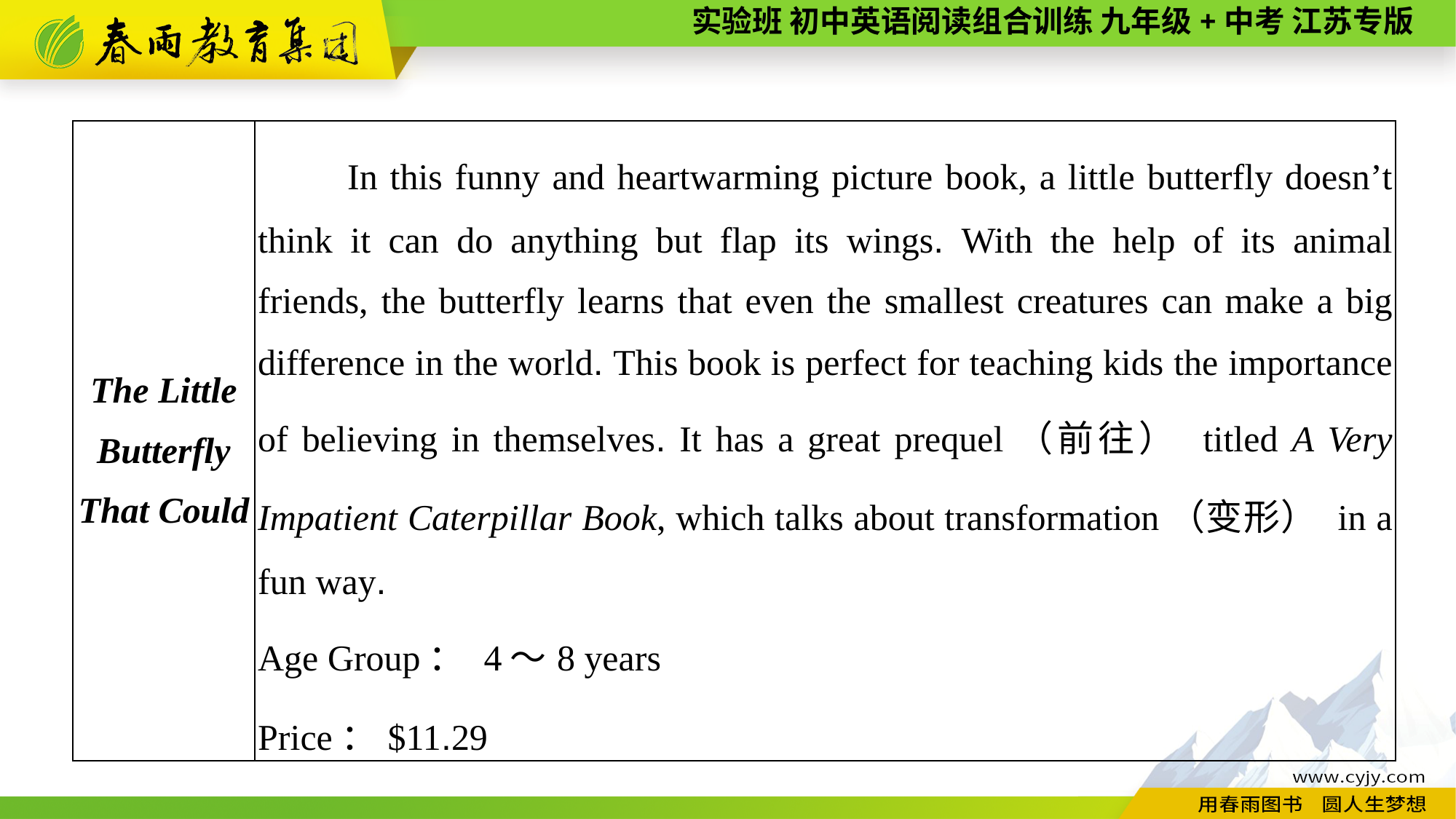

| The Little Butterfly That Could | In this funny and heartwarming picture book, a little butterfly doesn’t think it can do anything but flap its wings. With the help of its animal friends, the butterfly learns that even the smallest creatures can make a big difference in the world. This book is perfect for teaching kids the importance of believing in themselves. It has a great prequel（前往） titled A Very Impatient Caterpillar Book, which talks about transformation（变形） in a fun way. Age Group： 4～8 years Price：$11.29 |
| --- | --- |